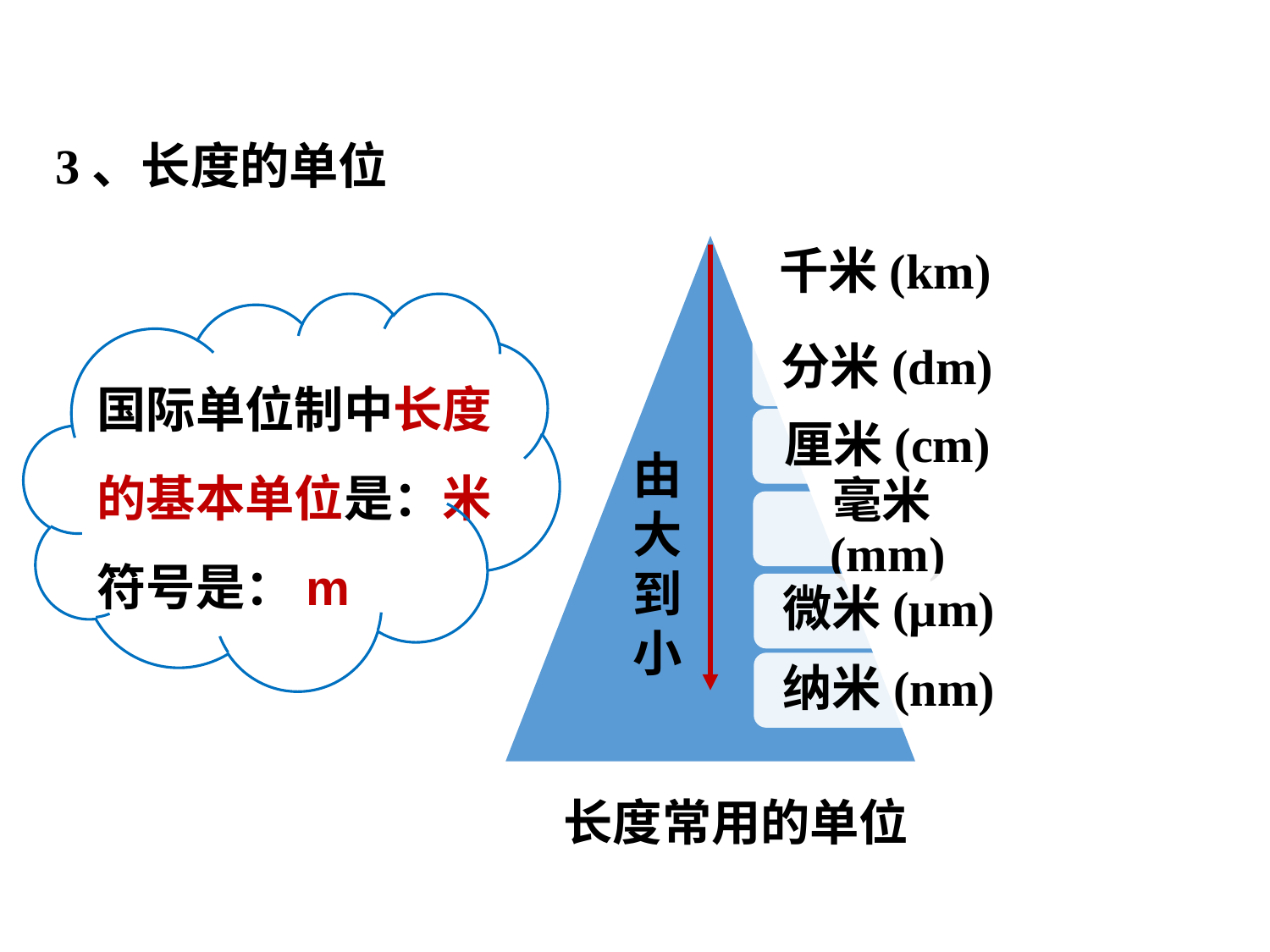

3、长度的单位
千米(km)
分米(dm)
厘米(cm)
毫米(mm)
微米(μm)
纳米(nm)
由大到小
长度常用的单位

国际单位制中长度的基本单位是：米
符号是：m